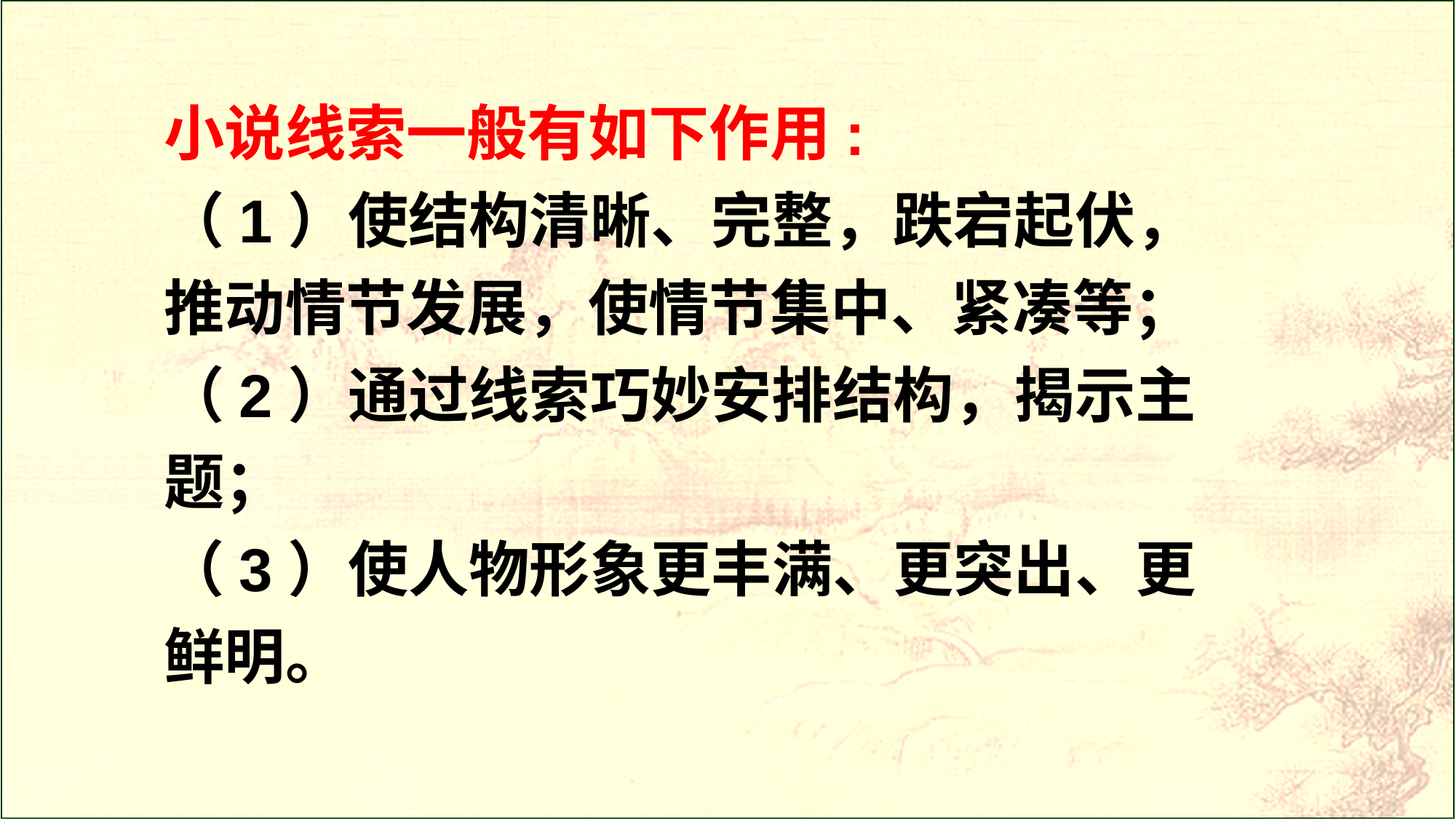

小说线索一般有如下作用:
（1）使结构清晰、完整，跌宕起伏，推动情节发展，使情节集中、紧凑等；
（2）通过线索巧妙安排结构，揭示主题；
（3）使人物形象更丰满、更突出、更鲜明。